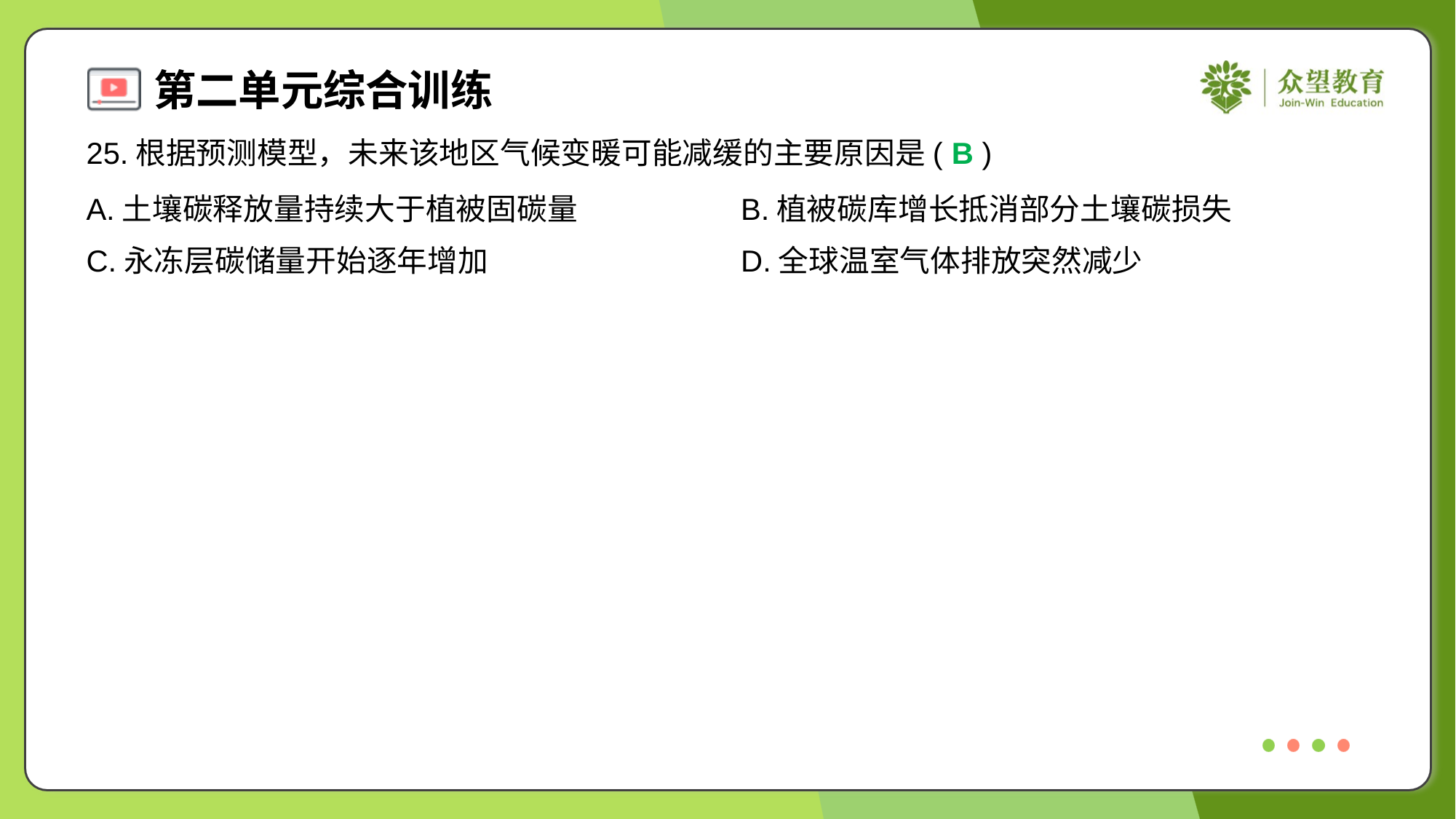

25.根据预测模型，未来该地区气候变暖可能减缓的主要原因是(     )
B
A.土壤碳释放量持续大于植被固碳量	B.植被碳库增长抵消部分土壤碳损失
C.永冻层碳储量开始逐年增加	D.全球温室气体排放突然减少